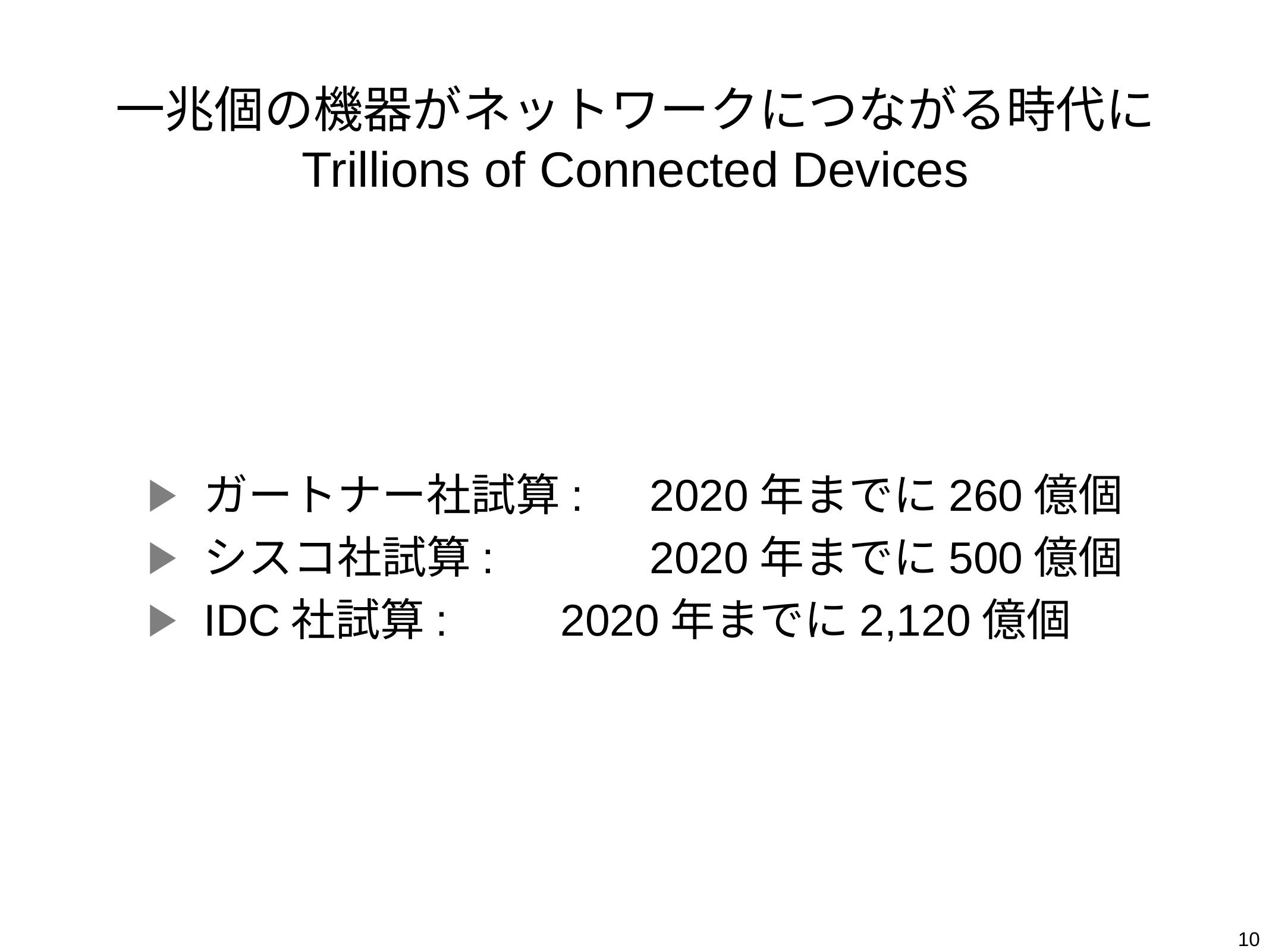

# 一兆個の機器がネットワークにつながる時代に Trillions of Connected Devices
ガートナー社試算:	2020年までに260億個
シスコ社試算:		2020年までに500億個
IDC社試算:		2020年までに2,120億個
10